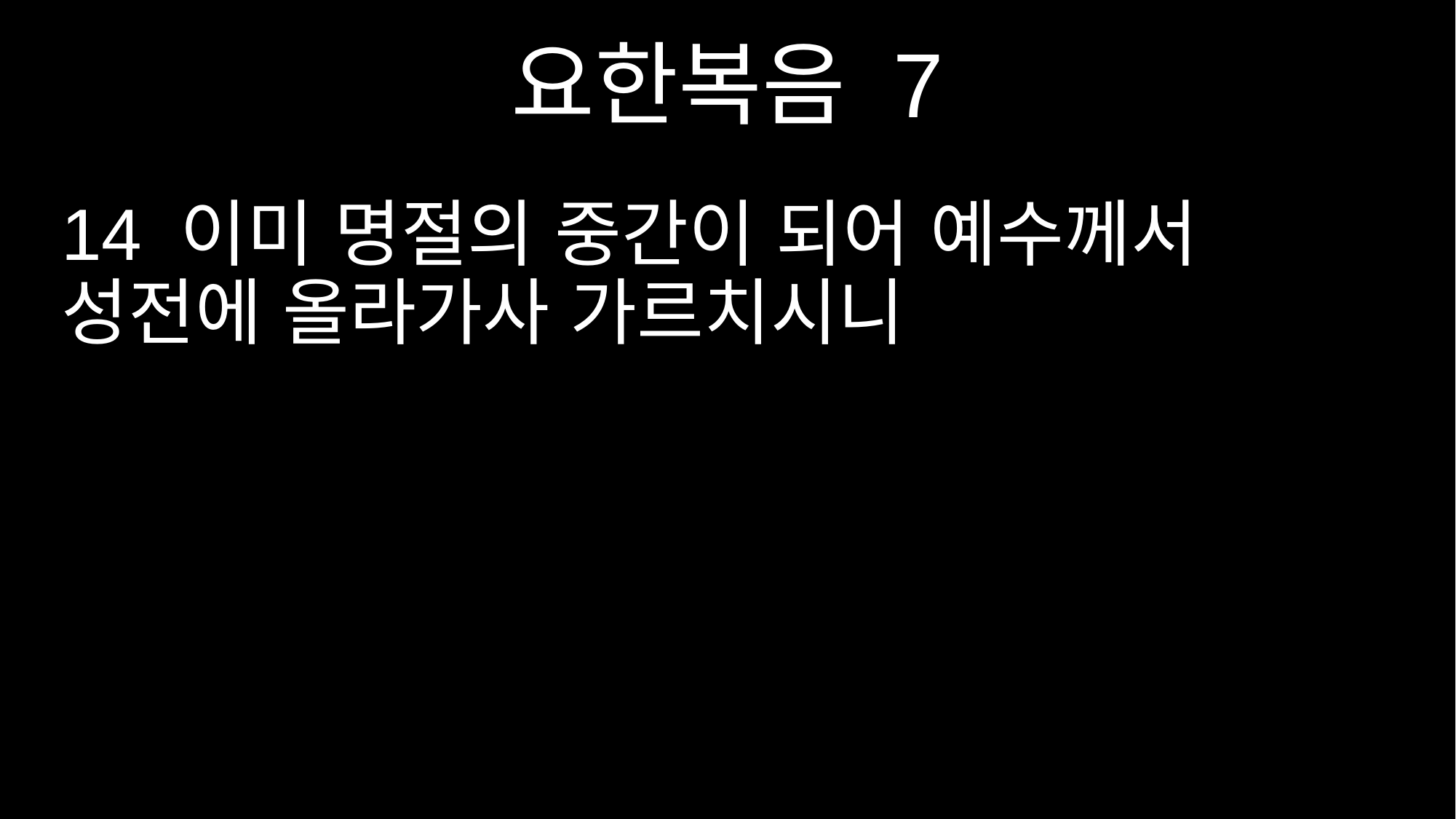

요한복음 7
14 이미 명절의 중간이 되어 예수께서 성전에 올라가사 가르치시니